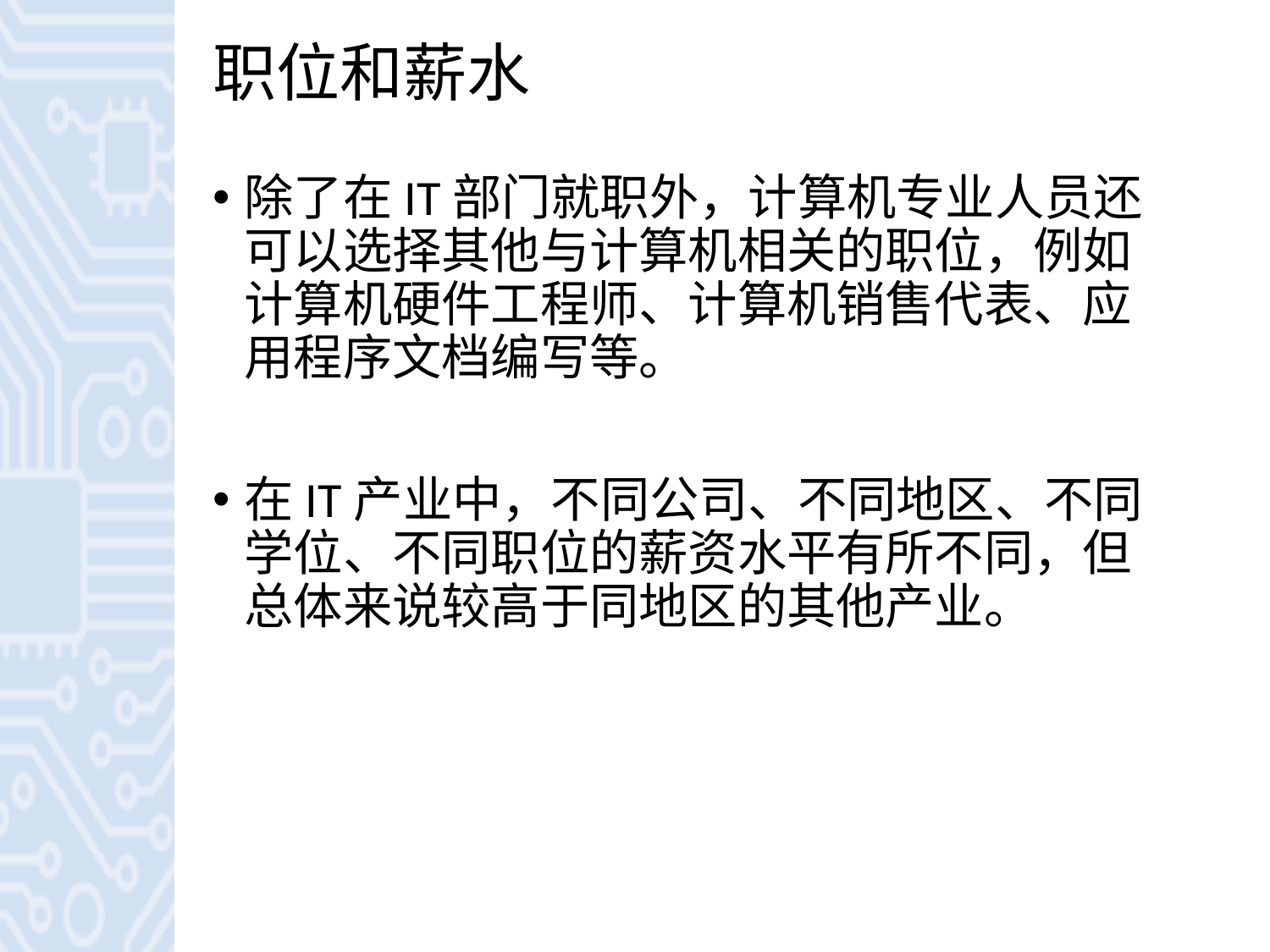

# 职位和薪水
除了在IT部门就职外，计算机专业人员还可以选择其他与计算机相关的职位，例如计算机硬件工程师、计算机销售代表、应用程序文档编写等。

在IT产业中，不同公司、不同地区、不同学位、不同职位的薪资水平有所不同，但总体来说较高于同地区的其他产业。